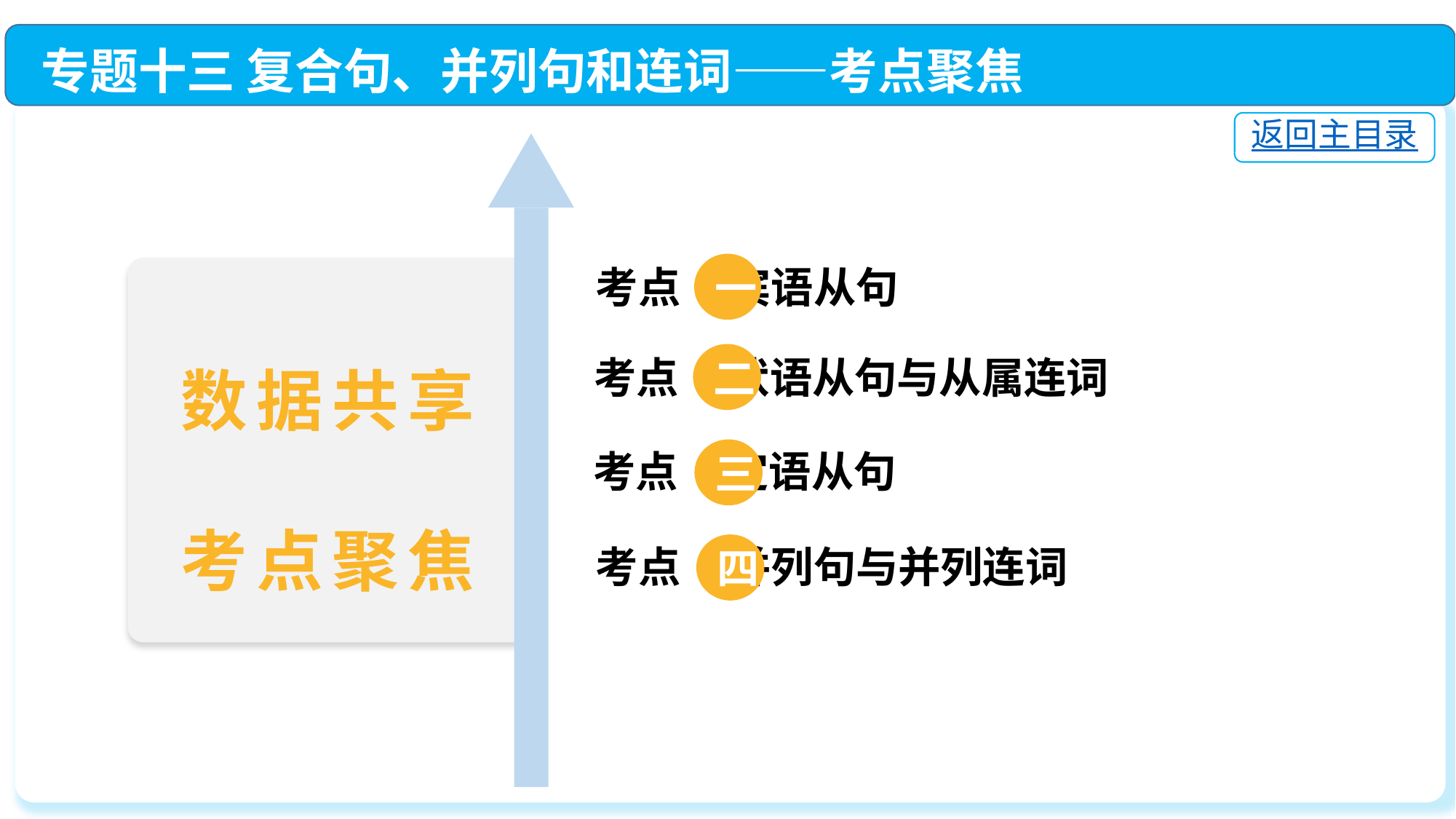

专题十三 复合句、并列句和连词——考点聚焦

返回主目录

一
考点     宾语从句

二
考点     状语从句与从属连词
数据共享
考点聚焦
三
考点     定语从句
四
考点     并列句与并列连词